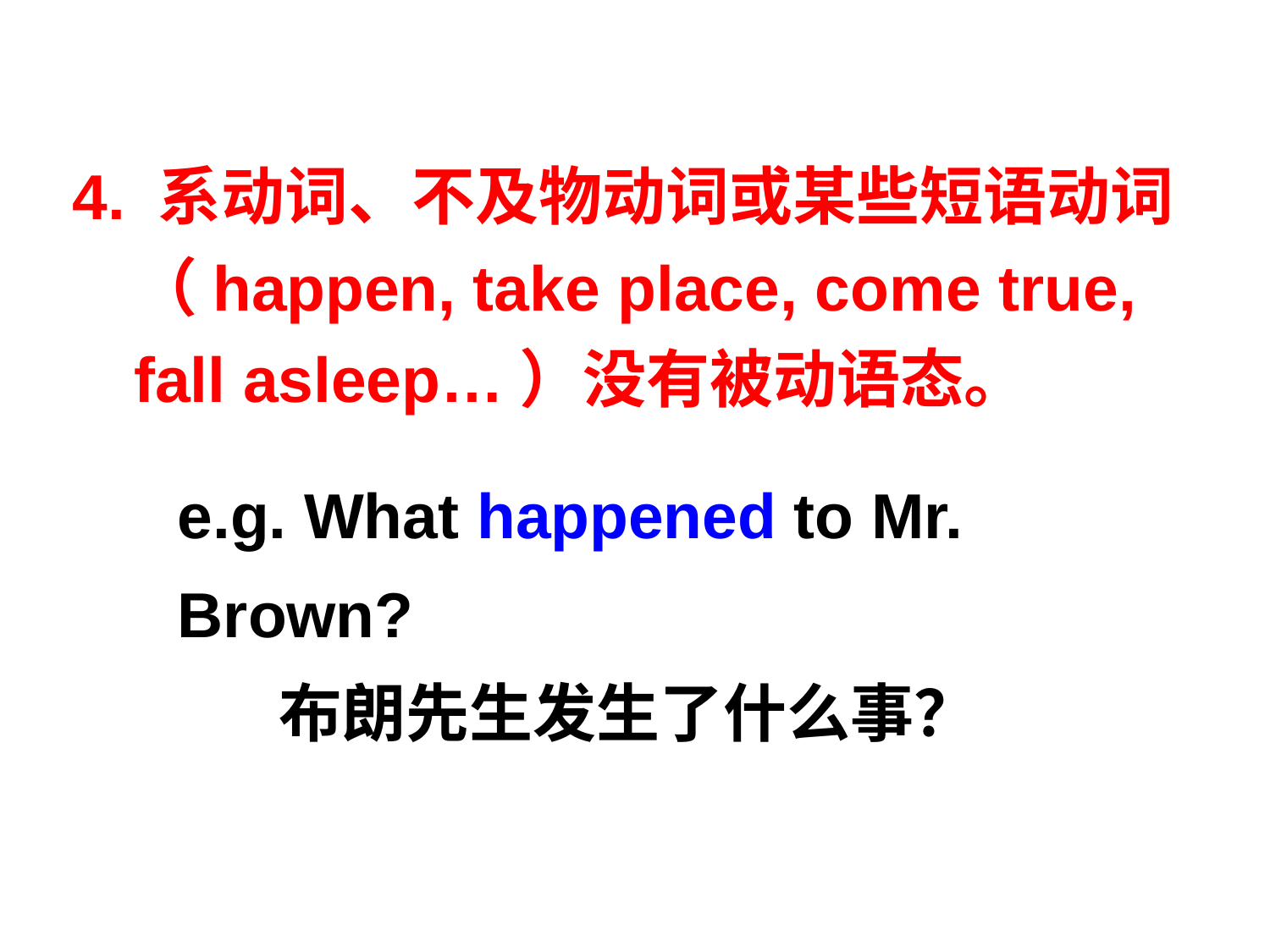

4. 系动词、不及物动词或某些短语动词（happen, take place, come true, fall asleep…）没有被动语态。
e.g. What happened to Mr. Brown?
      布朗先生发生了什么事？